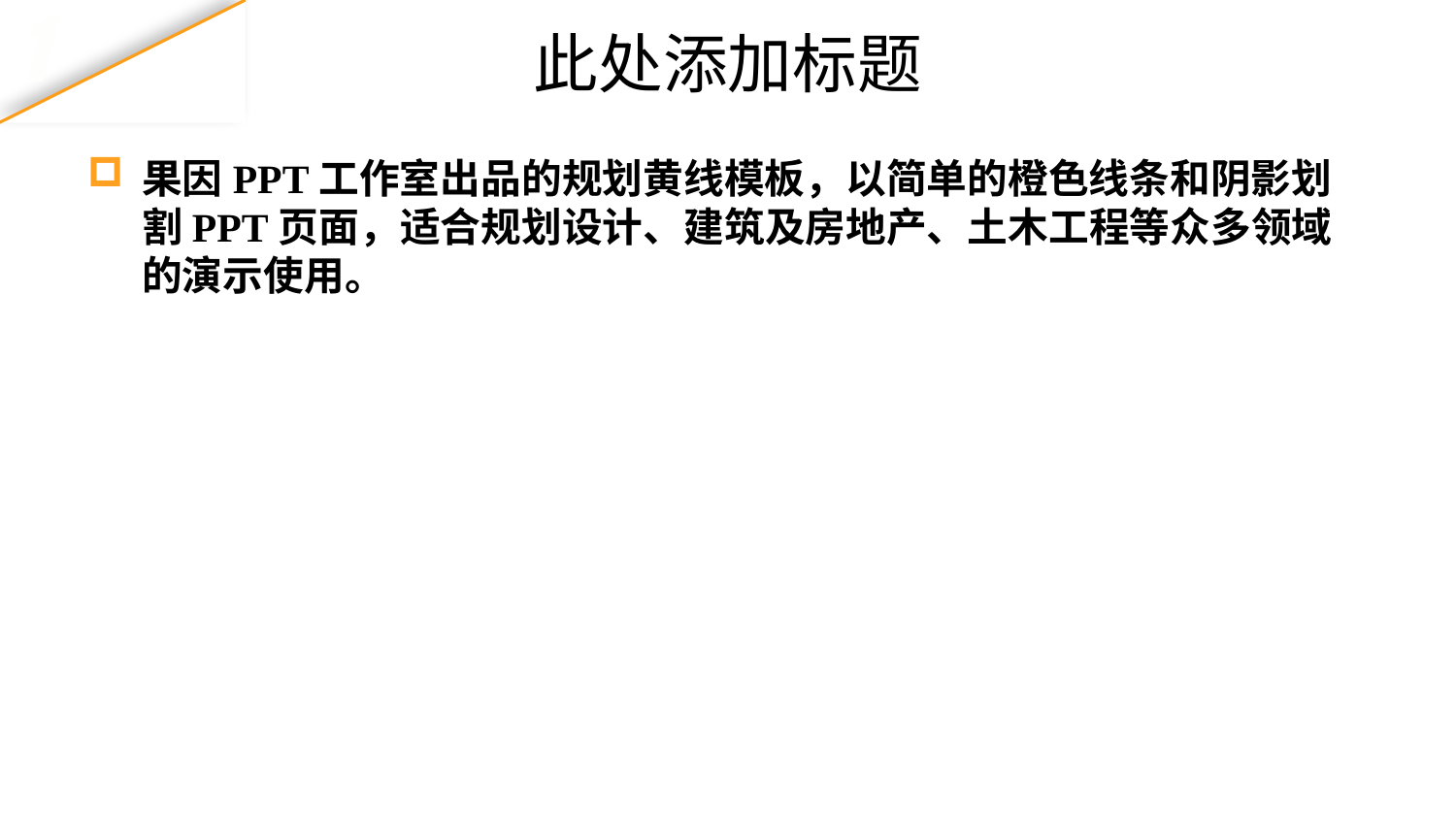

1
# 此处添加标题
果因PPT工作室出品的规划黄线模板，以简单的橙色线条和阴影划割PPT页面，适合规划设计、建筑及房地产、土木工程等众多领域的演示使用。